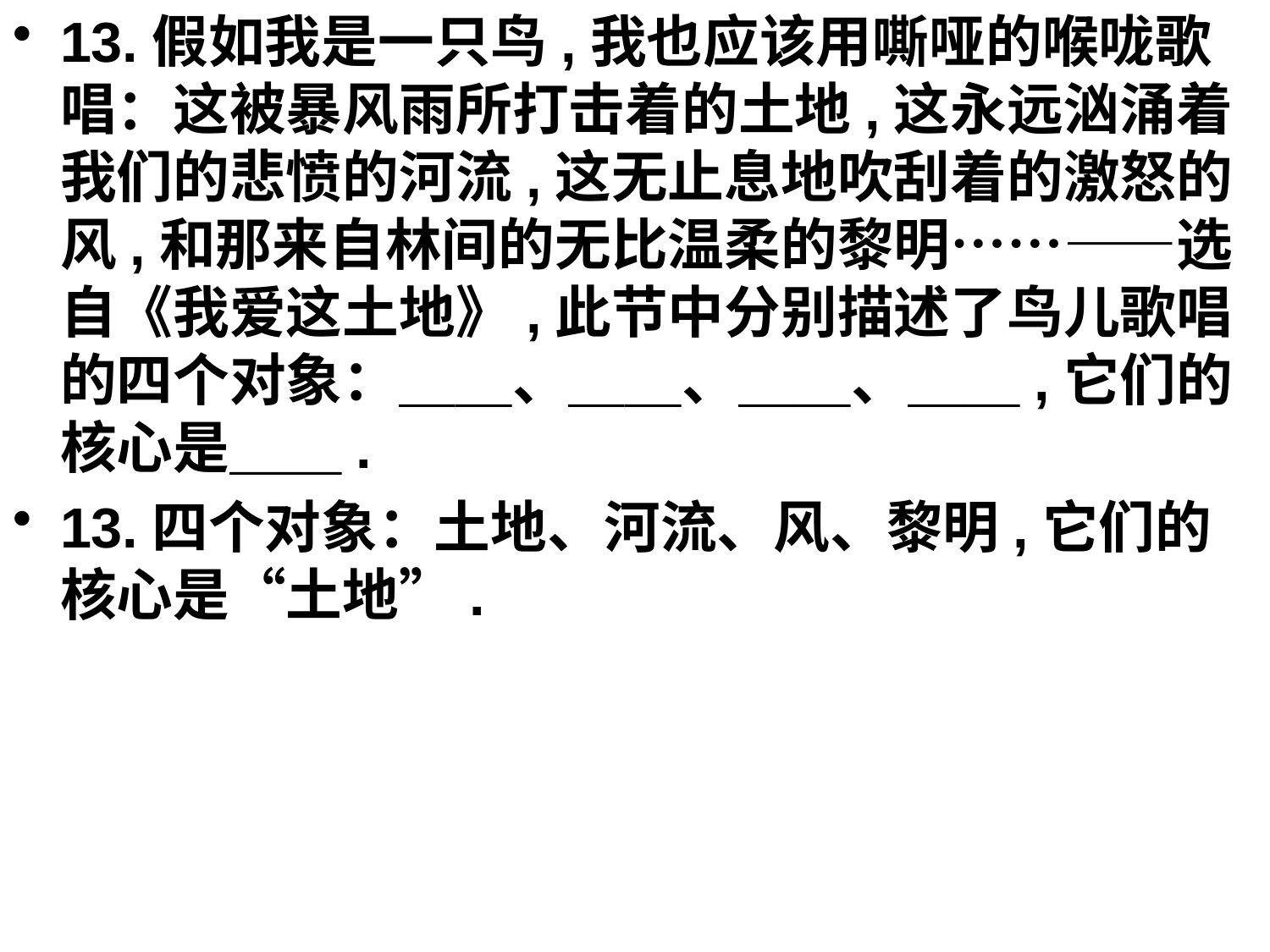

13.假如我是一只鸟,我也应该用嘶哑的喉咙歌唱：这被暴风雨所打击着的土地,这永远汹涌着我们的悲愤的河流,这无止息地吹刮着的激怒的风,和那来自林间的无比温柔的黎明……——选自《我爱这土地》,此节中分别描述了鸟儿歌唱的四个对象：＿＿、＿＿、＿＿、＿＿,它们的核心是＿＿.
13.四个对象：土地、河流、风、黎明,它们的核心是“土地”.